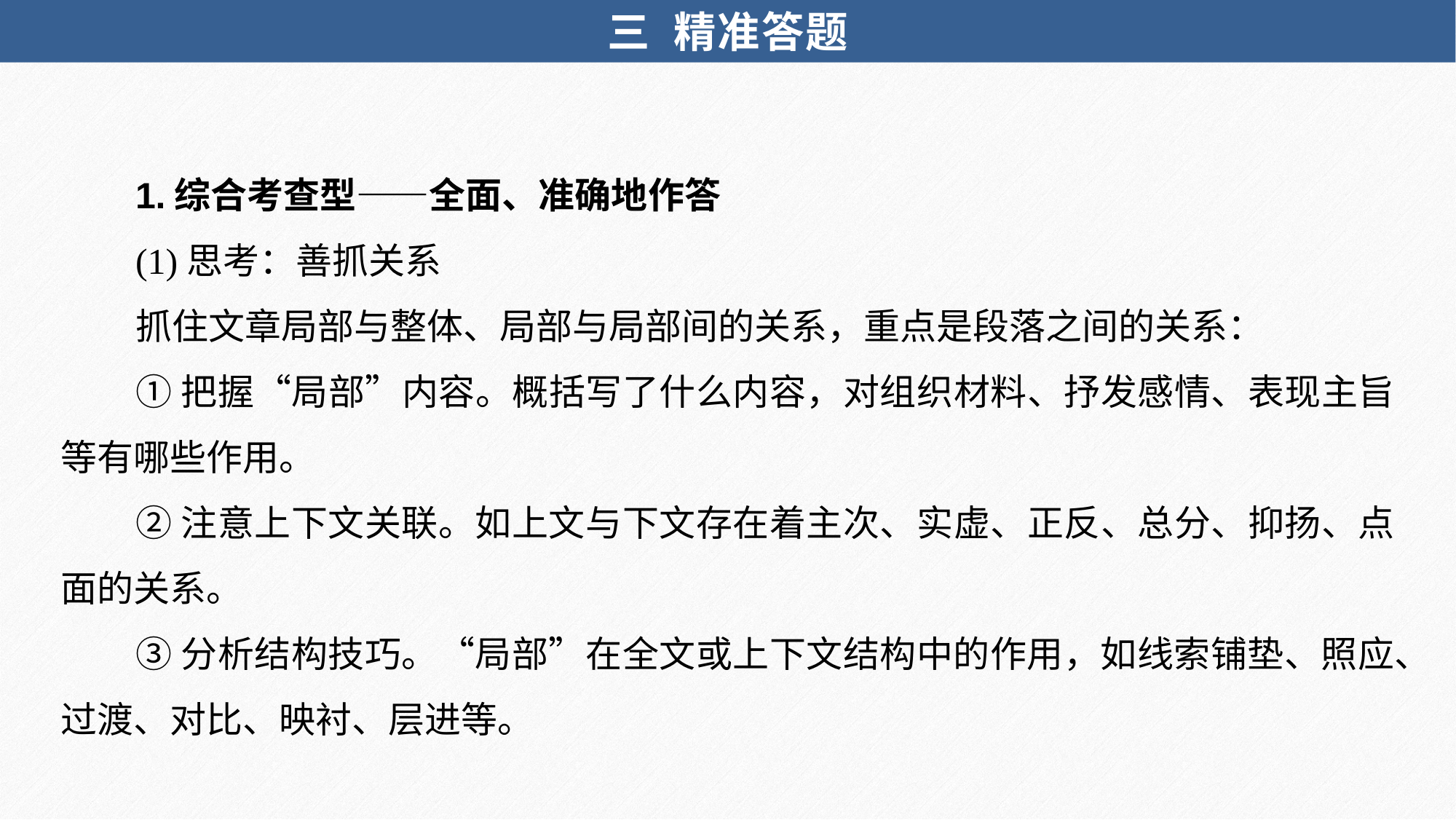

三  精准答题
1.综合考查型——全面、准确地作答
(1)思考：善抓关系
抓住文章局部与整体、局部与局部间的关系，重点是段落之间的关系：
①把握“局部”内容。概括写了什么内容，对组织材料、抒发感情、表现主旨等有哪些作用。
②注意上下文关联。如上文与下文存在着主次、实虚、正反、总分、抑扬、点面的关系。
③分析结构技巧。“局部”在全文或上下文结构中的作用，如线索铺垫、照应、过渡、对比、映衬、层进等。